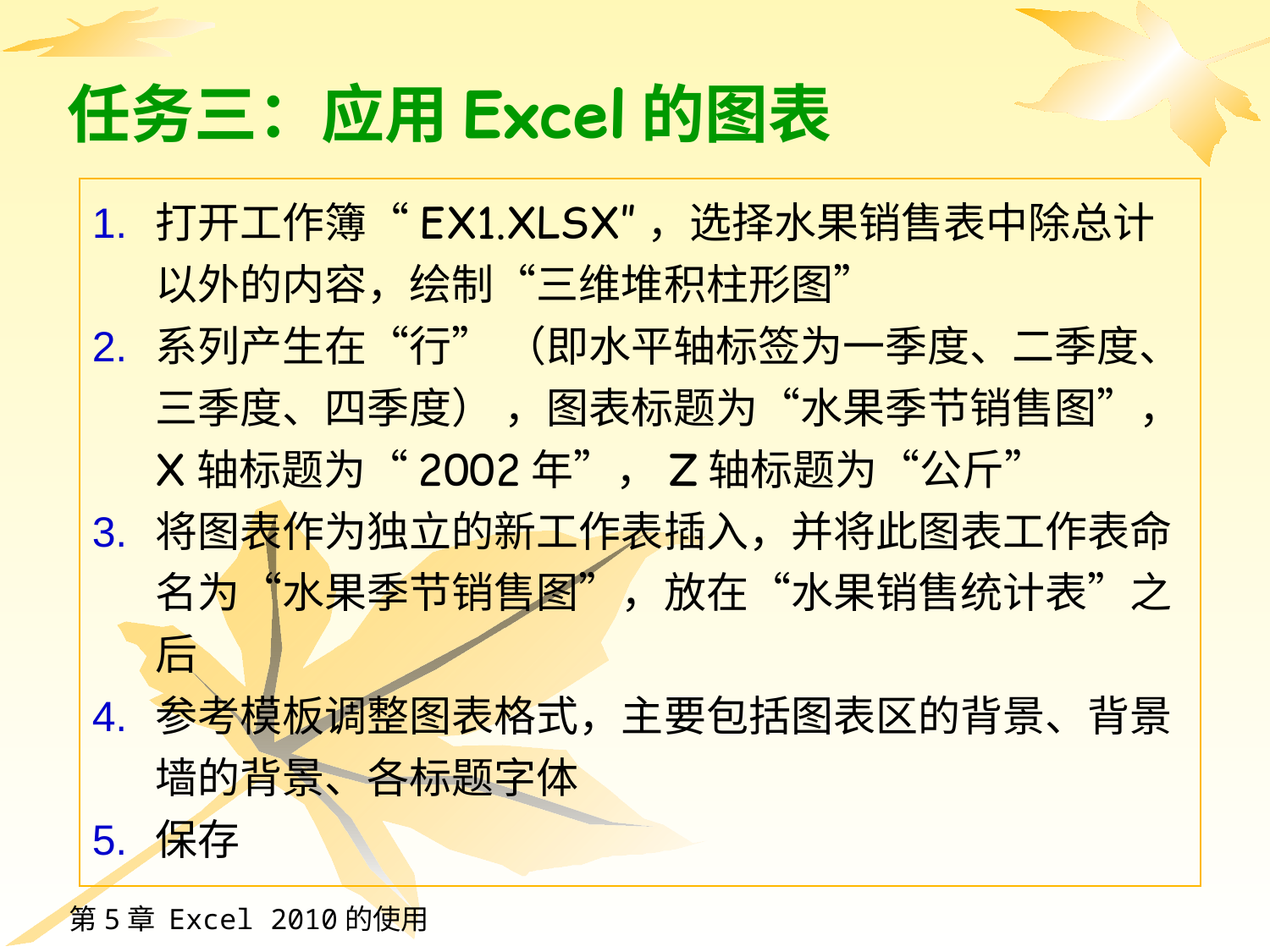

# 任务三：应用Excel的图表
打开工作簿“EX1.XLSX”，选择水果销售表中除总计以外的内容，绘制“三维堆积柱形图”
系列产生在“行” （即水平轴标签为一季度、二季度、三季度、四季度） ，图表标题为“水果季节销售图”，X轴标题为“2002年”，Z轴标题为“公斤”
将图表作为独立的新工作表插入，并将此图表工作表命名为“水果季节销售图”，放在“水果销售统计表”之后
参考模板调整图表格式，主要包括图表区的背景、背景墙的背景、各标题字体
保存